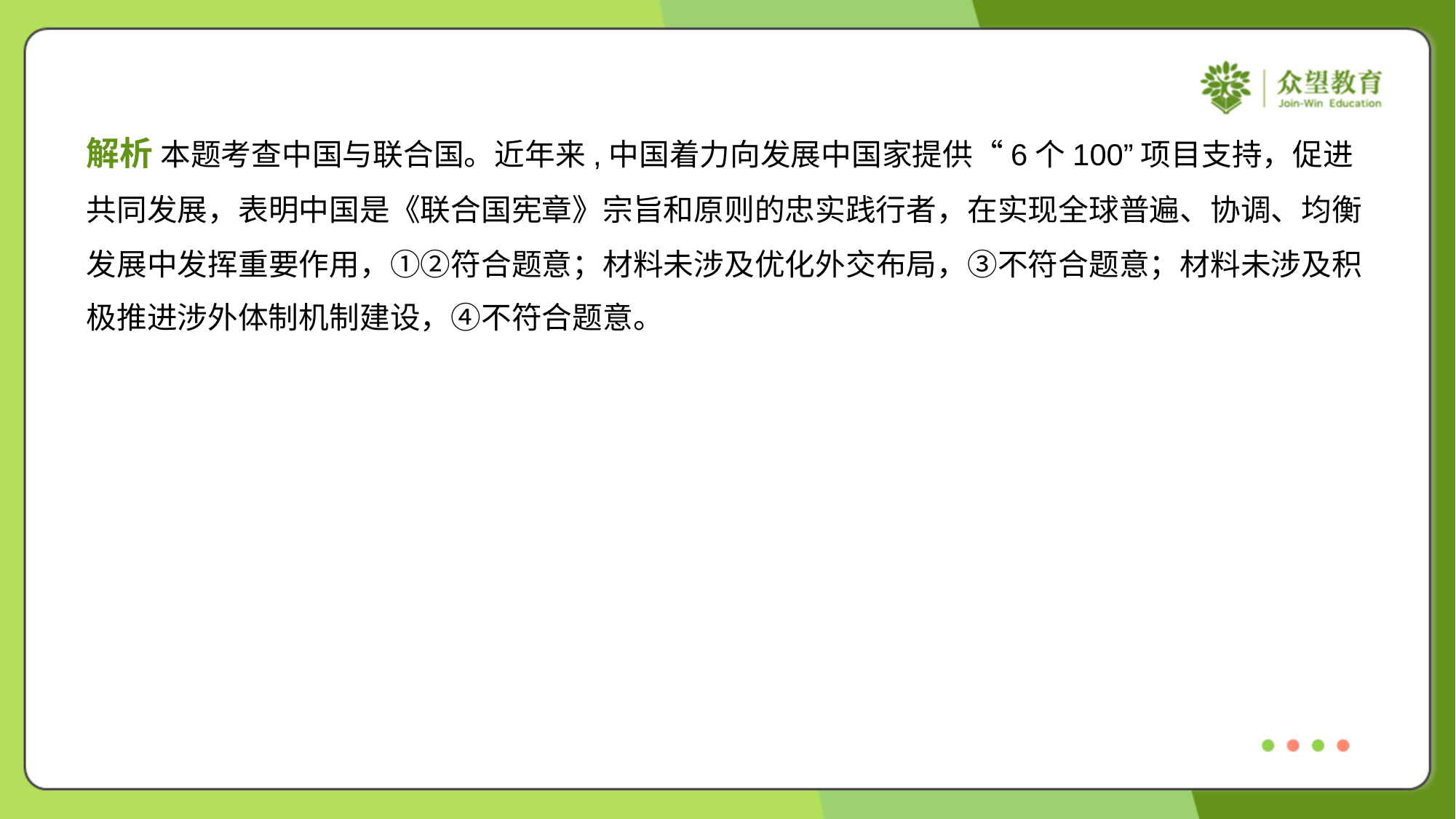

解析 本题考查中国与联合国。近年来,中国着力向发展中国家提供“6个100”项目支持，促进
共同发展，表明中国是《联合国宪章》宗旨和原则的忠实践行者，在实现全球普遍、协调、均衡
发展中发挥重要作用，①②符合题意；材料未涉及优化外交布局，③不符合题意；材料未涉及积
极推进涉外体制机制建设，④不符合题意。